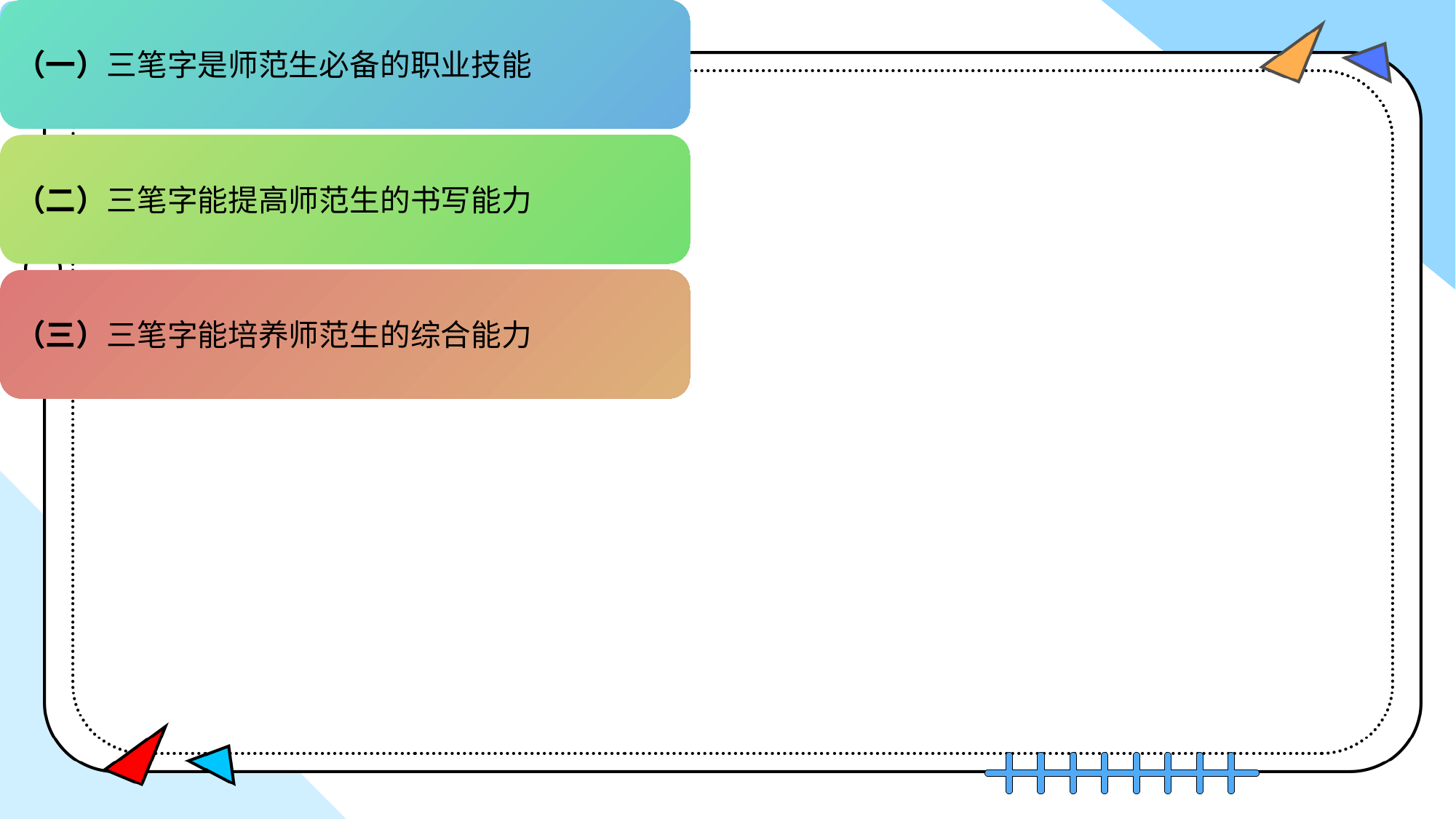

一、学习三笔字的目的
（一）三笔字是师范生必备的职业技能
（二）三笔字能提高师范生的书写能力
（三）三笔字能培养师范生的综合能力